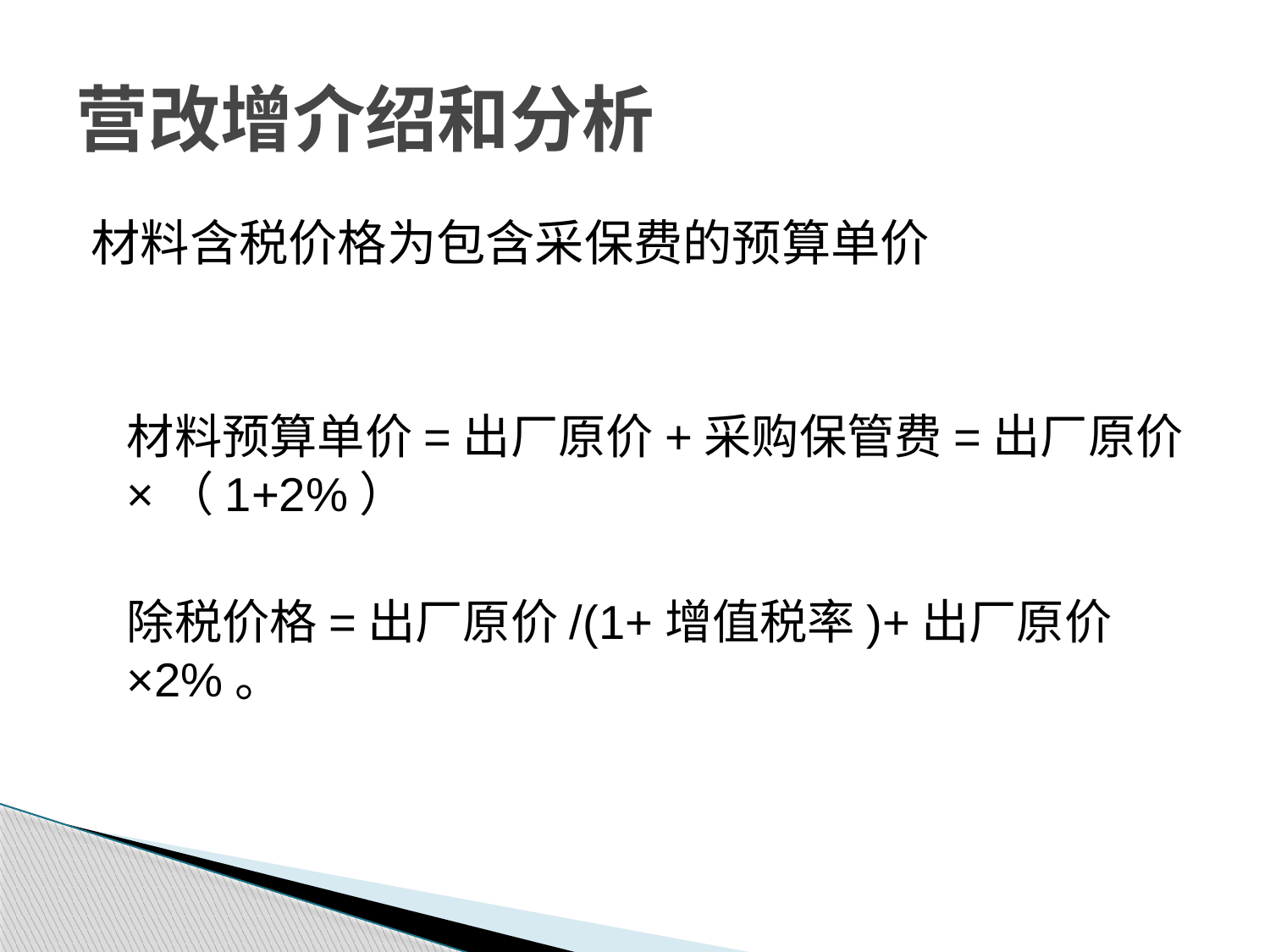

# 营改增介绍和分析
材料含税价格为包含采保费的预算单价

	材料预算单价=出厂原价+采购保管费=出厂原价×（1+2%）

	除税价格=出厂原价/(1+增值税率)+出厂原价×2%。